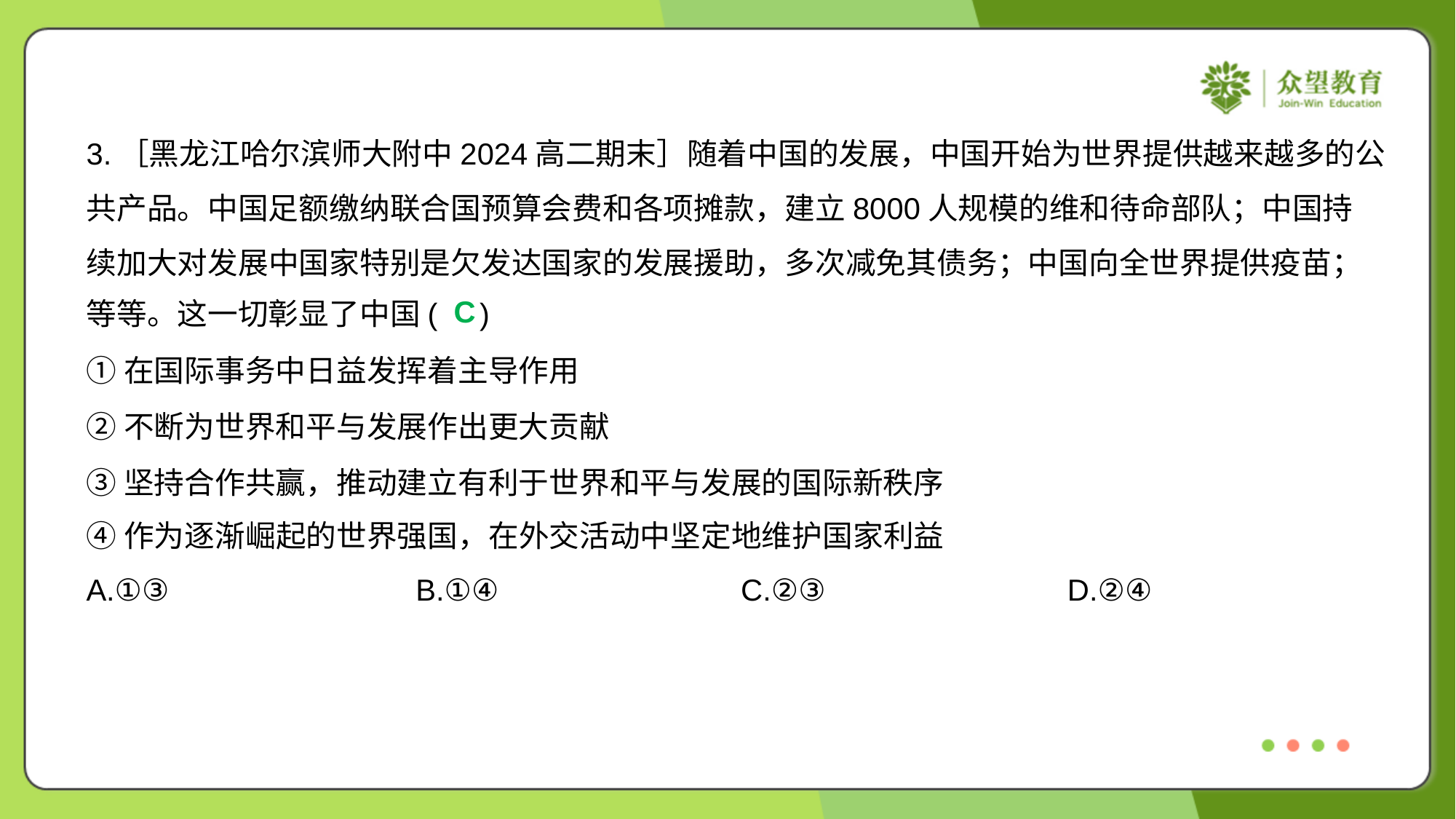

3.［黑龙江哈尔滨师大附中2024高二期末］随着中国的发展，中国开始为世界提供越来越多的公
共产品。中国足额缴纳联合国预算会费和各项摊款，建立8000人规模的维和待命部队；中国持
续加大对发展中国家特别是欠发达国家的发展援助，多次减免其债务；中国向全世界提供疫苗；
等等。这一切彰显了中国(     )
C
①在国际事务中日益发挥着主导作用
②不断为世界和平与发展作出更大贡献
③坚持合作共赢，推动建立有利于世界和平与发展的国际新秩序
④作为逐渐崛起的世界强国，在外交活动中坚定地维护国家利益
A.①③	B.①④	C.②③	D.②④